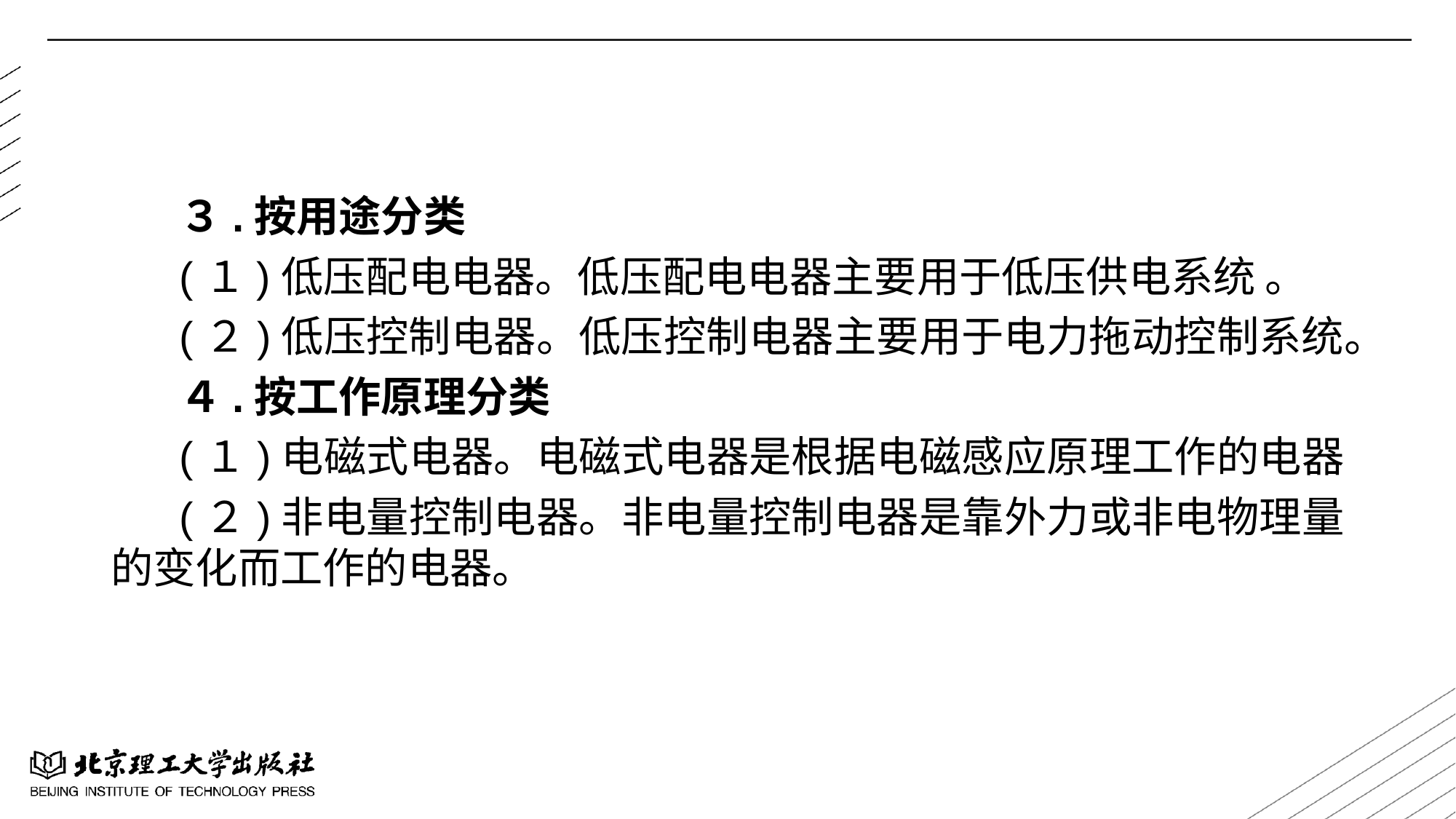

３.按用途分类
(１)低压配电电器。低压配电电器主要用于低压供电系统 。
(２)低压控制电器。低压控制电器主要用于电力拖动控制系统。
４.按工作原理分类
(１)电磁式电器。电磁式电器是根据电磁感应原理工作的电器
(２)非电量控制电器。非电量控制电器是靠外力或非电物理量的变化而工作的电器。